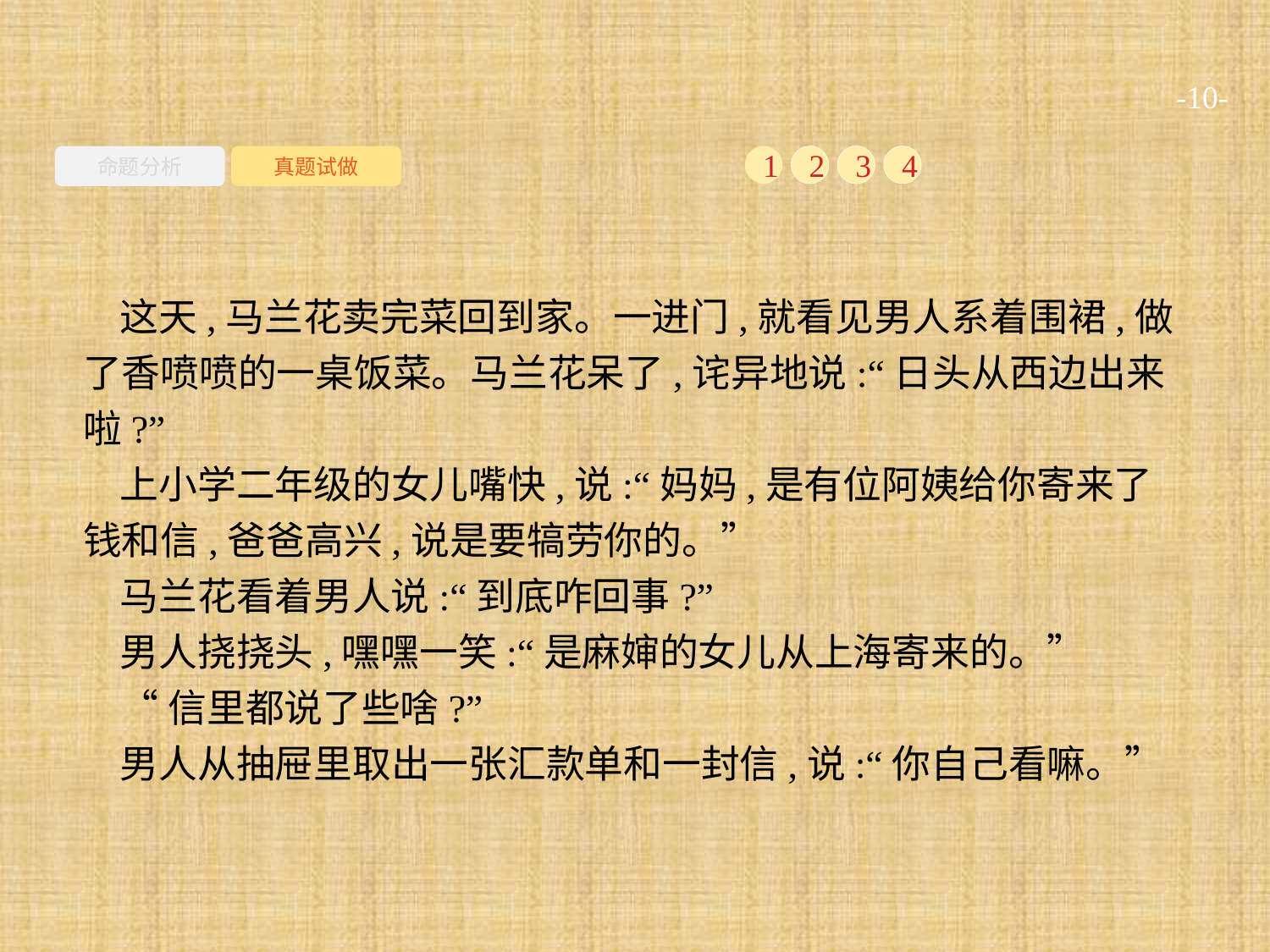

-10-
命题分析
真题试做
1
2
3
4
这天,马兰花卖完菜回到家。一进门,就看见男人系着围裙,做了香喷喷的一桌饭菜。马兰花呆了,诧异地说:“日头从西边出来啦?”
上小学二年级的女儿嘴快,说:“妈妈,是有位阿姨给你寄来了钱和信,爸爸高兴,说是要犒劳你的。”
马兰花看着男人说:“到底咋回事?”
男人挠挠头,嘿嘿一笑:“是麻婶的女儿从上海寄来的。”
“信里都说了些啥?”
男人从抽屉里取出一张汇款单和一封信,说:“你自己看嘛。”